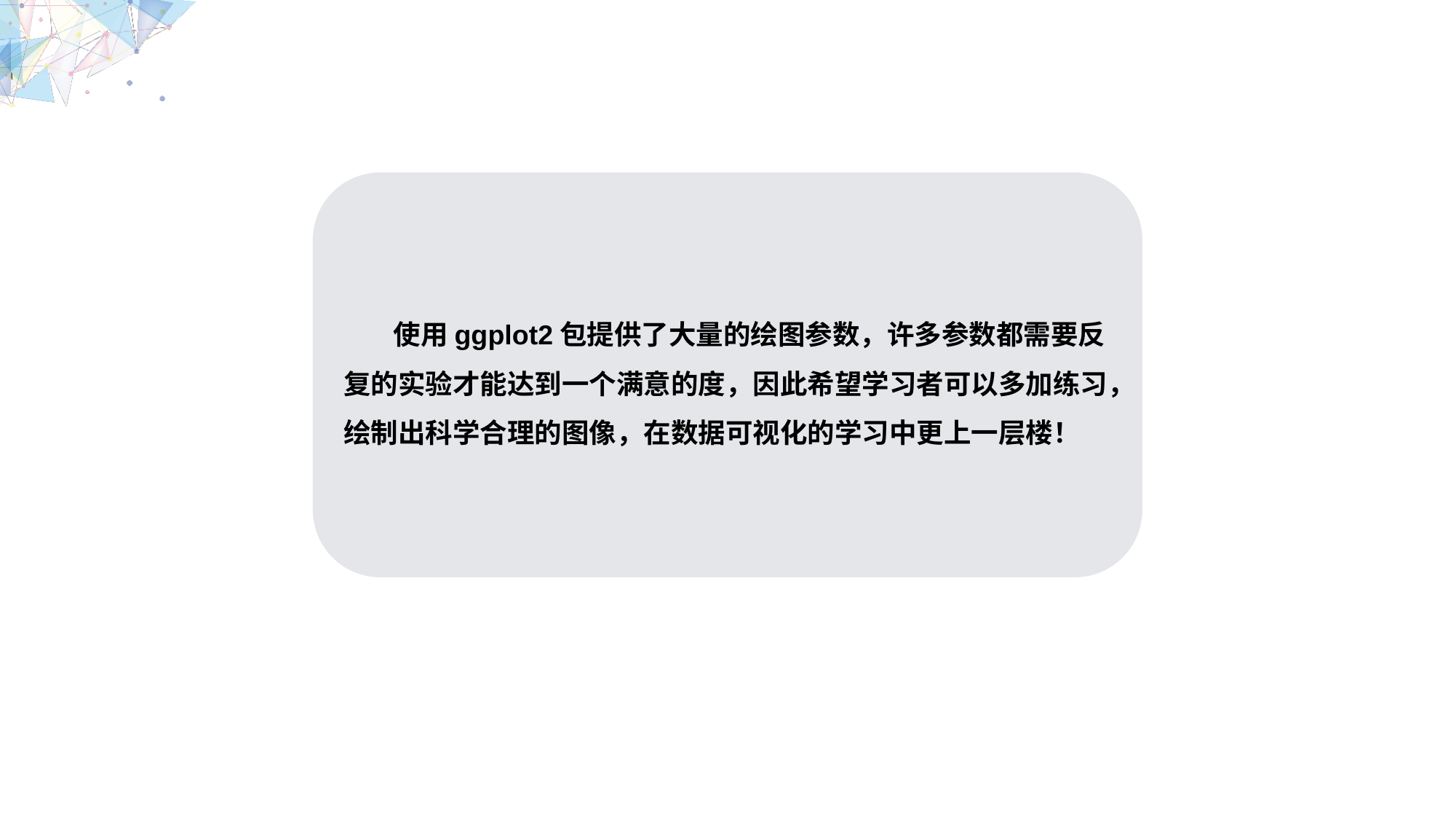

使用ggplot2包提供了大量的绘图参数，许多参数都需要反复的实验才能达到一个满意的度，因此希望学习者可以多加练习，绘制出科学合理的图像，在数据可视化的学习中更上一层楼！